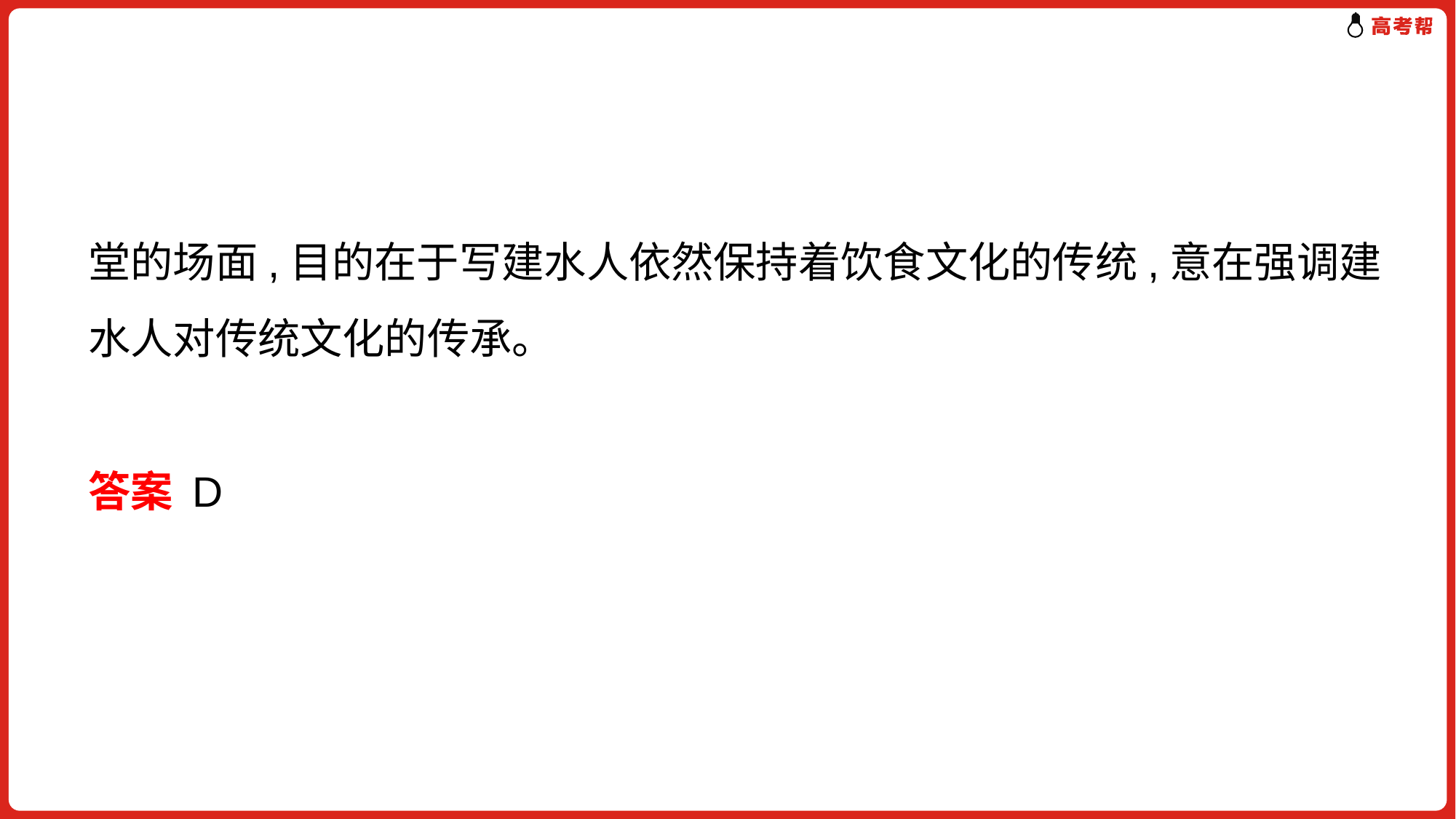

堂的场面,目的在于写建水人依然保持着饮食文化的传统,意在强调建水人对传统文化的传承。

答案 D